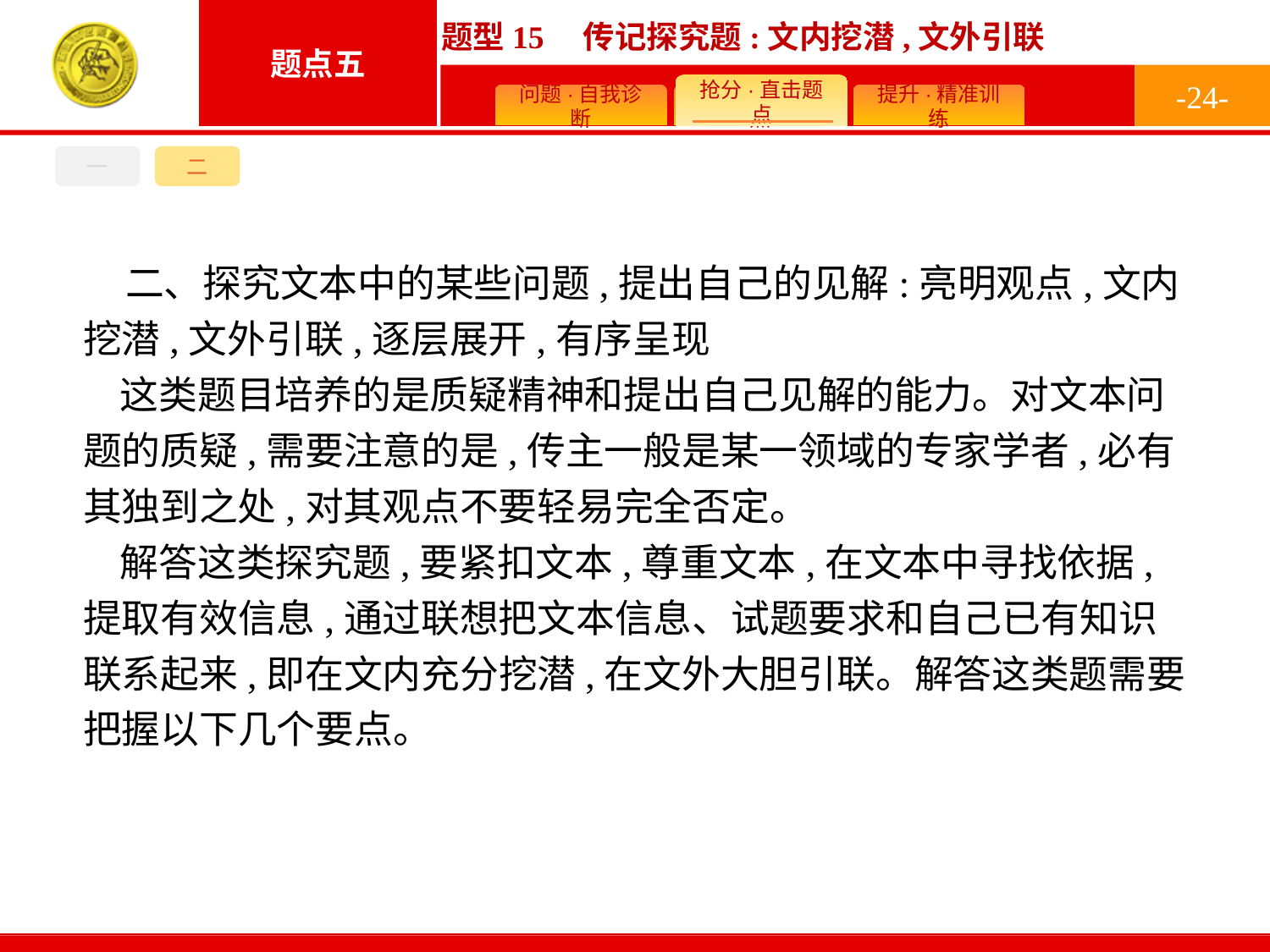

-24-
一
二
二、探究文本中的某些问题,提出自己的见解:亮明观点,文内挖潜,文外引联,逐层展开,有序呈现
这类题目培养的是质疑精神和提出自己见解的能力。对文本问题的质疑,需要注意的是,传主一般是某一领域的专家学者,必有其独到之处,对其观点不要轻易完全否定。
解答这类探究题,要紧扣文本,尊重文本,在文本中寻找依据,提取有效信息,通过联想把文本信息、试题要求和自己已有知识联系起来,即在文内充分挖潜,在文外大胆引联。解答这类题需要把握以下几个要点。